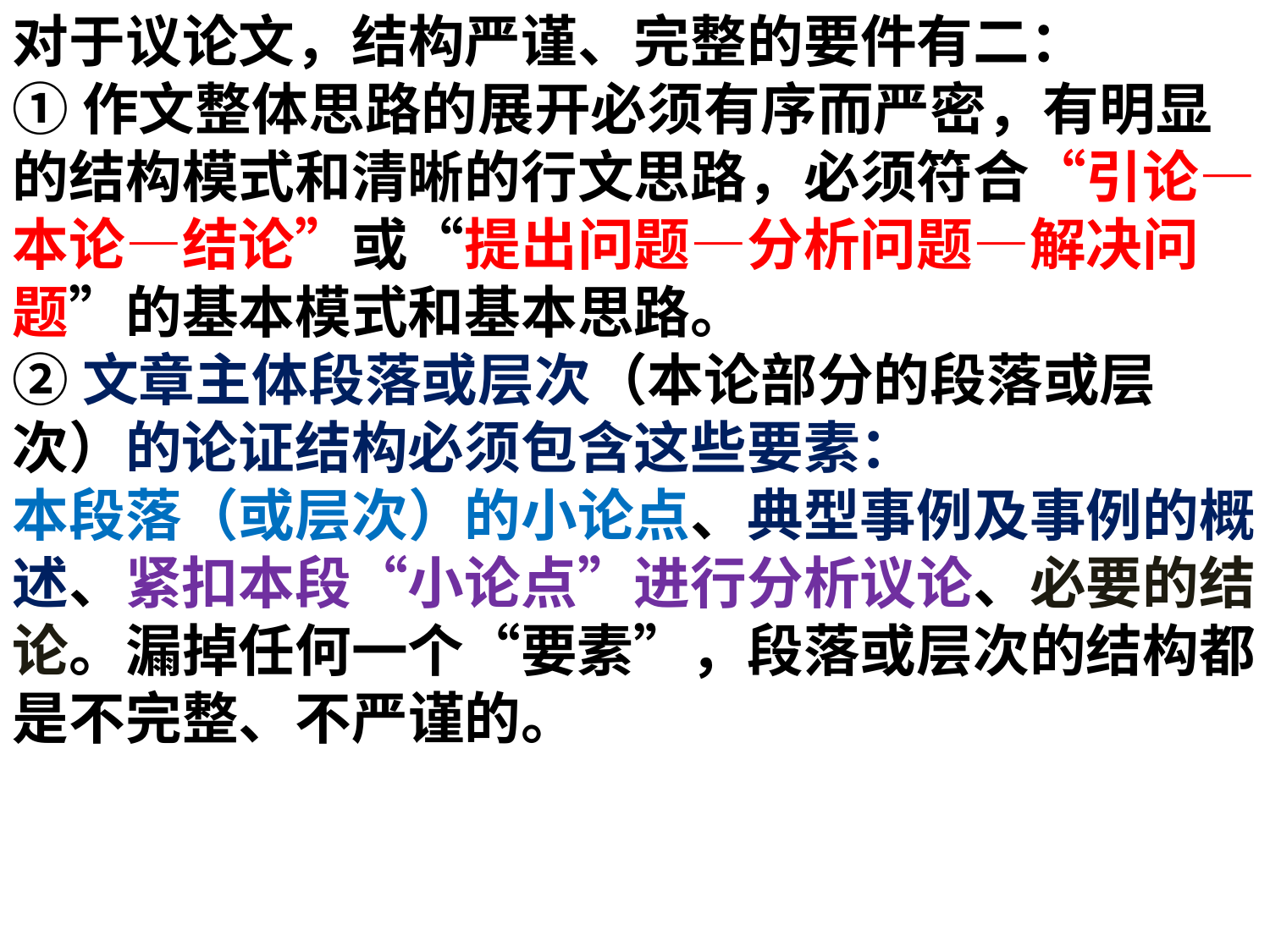

对于议论文，结构严谨、完整的要件有二：
①作文整体思路的展开必须有序而严密，有明显的结构模式和清晰的行文思路，必须符合“引论—本论—结论”或“提出问题—分析问题—解决问题”的基本模式和基本思路。
②文章主体段落或层次（本论部分的段落或层次）的论证结构必须包含这些要素：
本段落（或层次）的小论点、典型事例及事例的概述、紧扣本段“小论点”进行分析议论、必要的结论。漏掉任何一个“要素”，段落或层次的结构都是不完整、不严谨的。